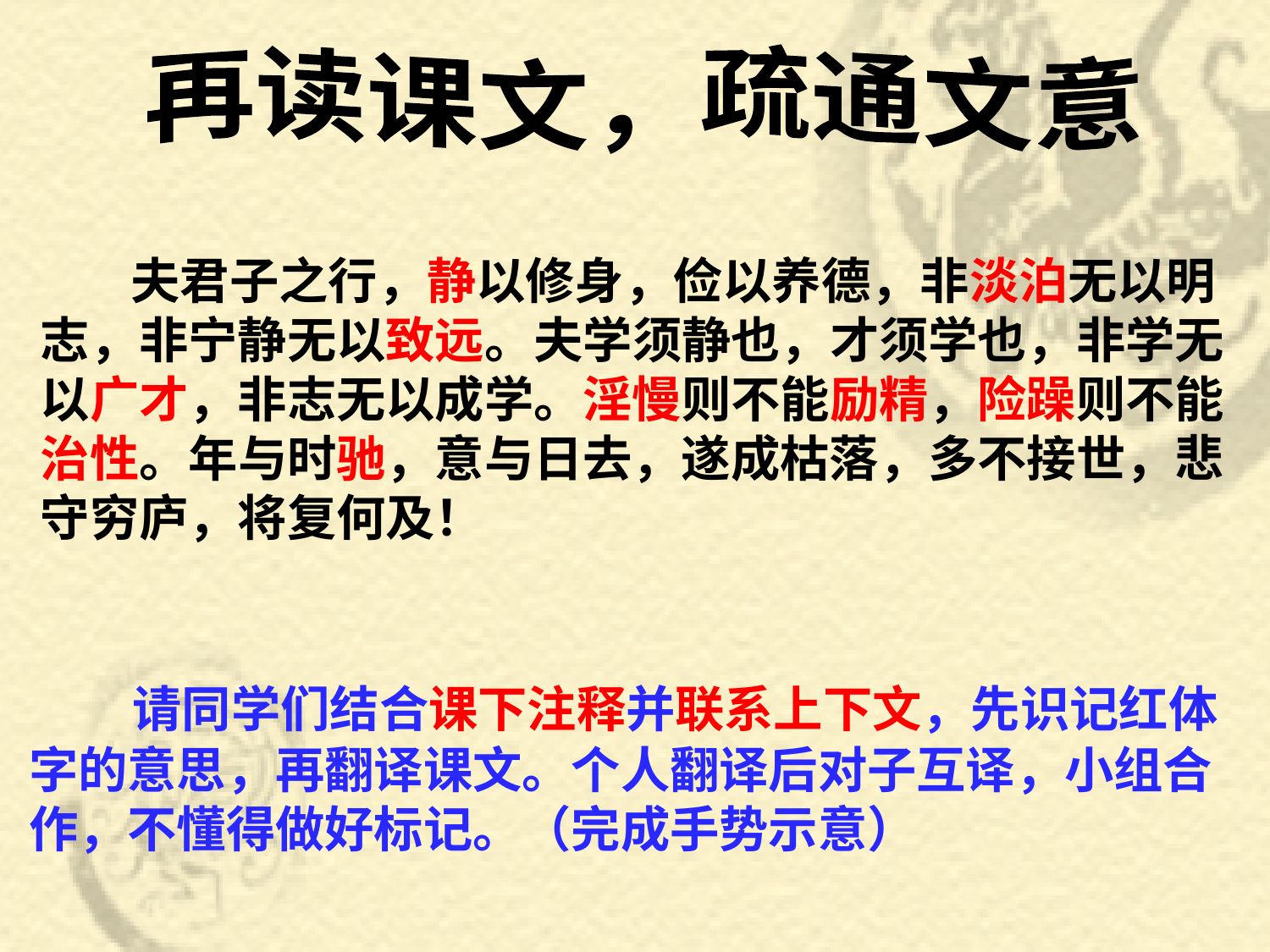

再读课文，疏通文意
       夫君子之行，静以修身，俭以养德，非淡泊无以明志，非宁静无以致远。夫学须静也，才须学也，非学无以广才，非志无以成学。淫慢则不能励精，险躁则不能治性。年与时驰，意与日去，遂成枯落，多不接世，悲守穷庐，将复何及！
       请同学们结合课下注释并联系上下文，先识记红体字的意思，再翻译课文。个人翻译后对子互译，小组合作，不懂得做好标记。（完成手势示意）